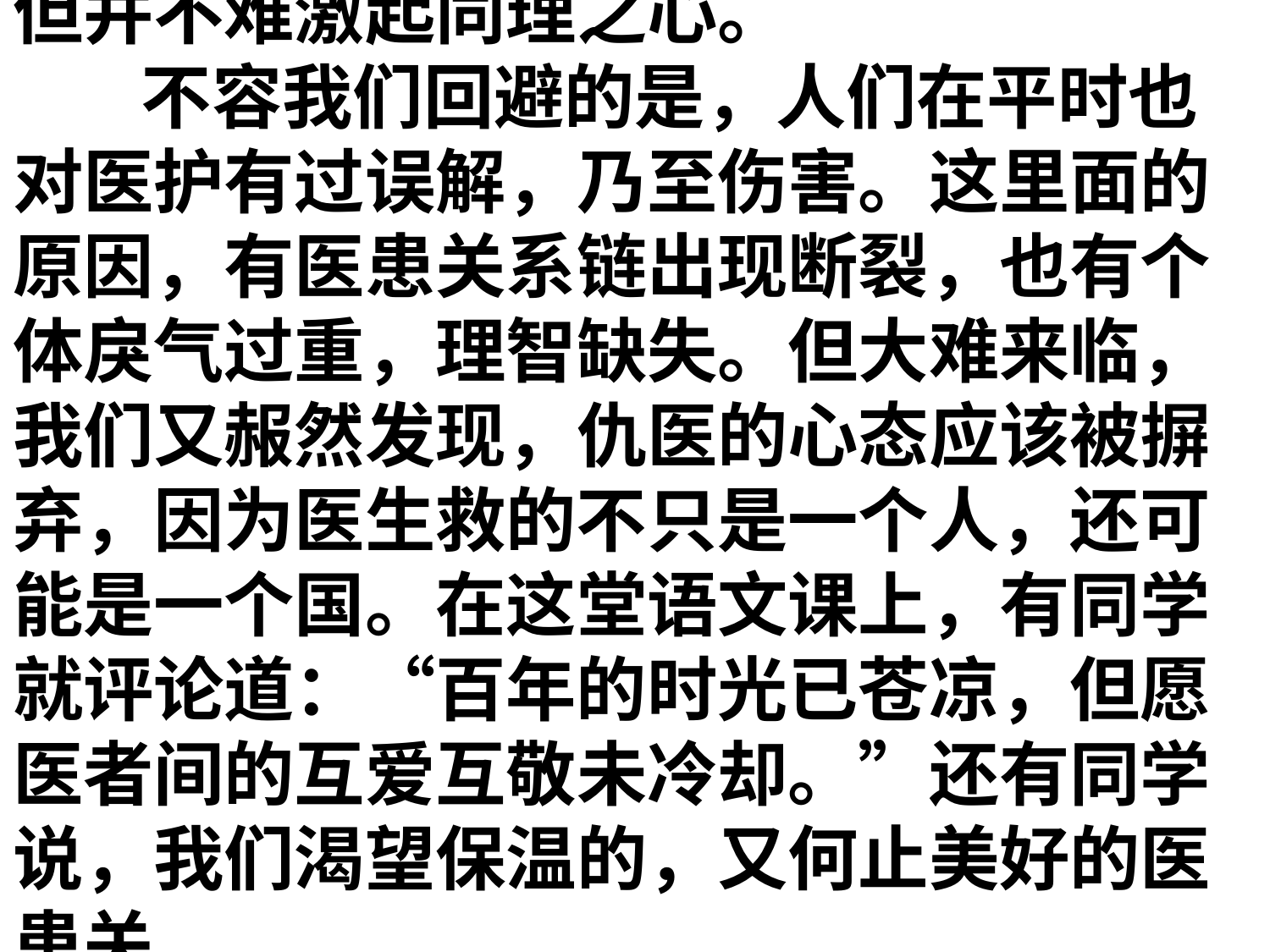

# 但并不难激起同理之心。         不容我们回避的是，人们在平时也对医护有过误解，乃至伤害。这里面的原因，有医患关系链出现断裂，也有个体戾气过重，理智缺失。但大难来临，我们又赧然发现，仇医的心态应该被摒弃，因为医生救的不只是一个人，还可能是一个国。在这堂语文课上，有同学就评论道：“百年的时光已苍凉，但愿医者间的互爱互敬未冷却。”还有同学说，我们渴望保温的，又何止美好的医患关